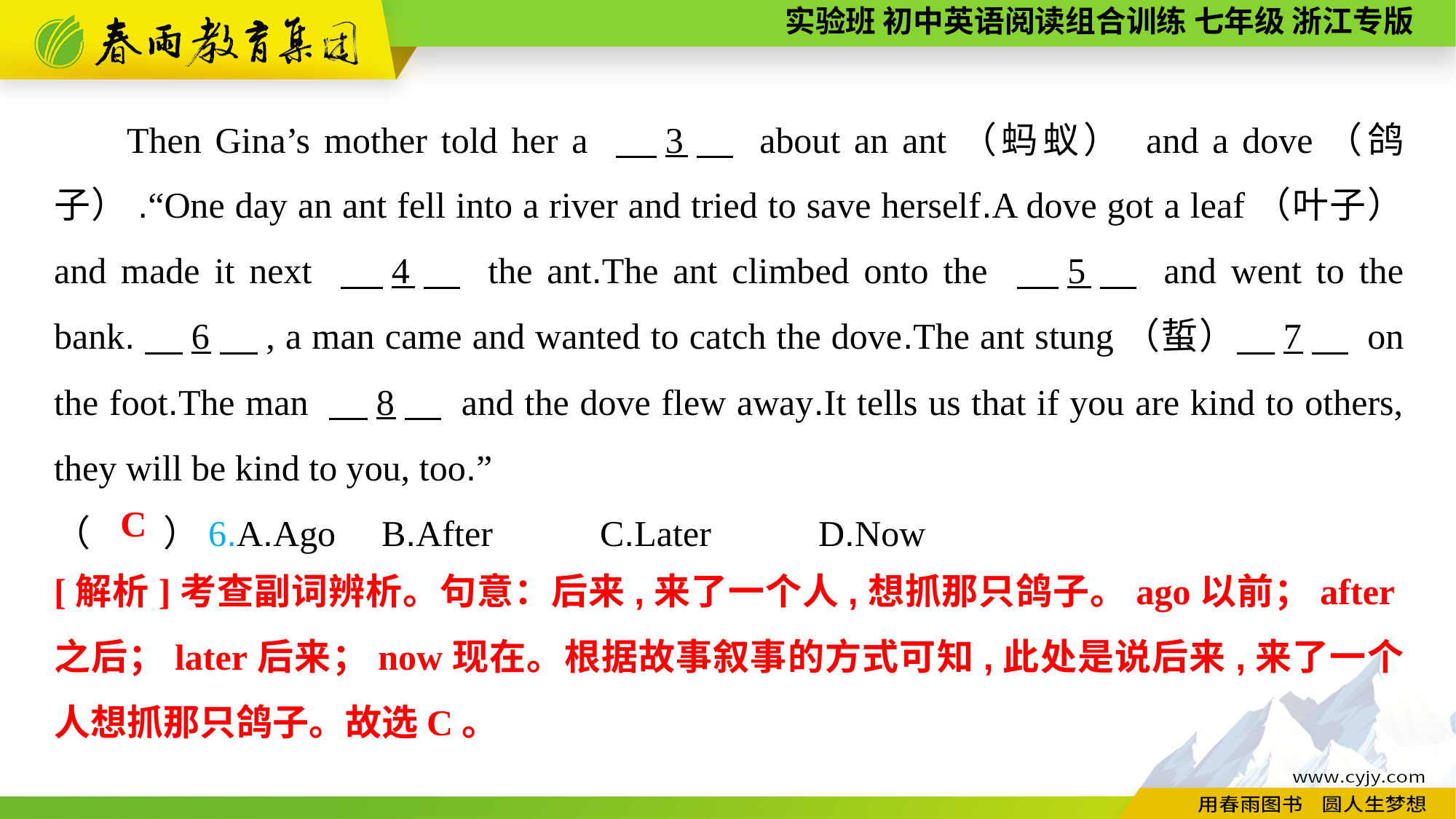

Then Gina’s mother told her a 　3　 about an ant（蚂蚁） and a dove（鸽子）.“One day an ant fell into a river and tried to save herself.A dove got a leaf（叶子） and made it next 　4　 the ant.The ant climbed onto the 　5　 and went to the bank.　6　, a man came and wanted to catch the dove.The ant stung（蜇）　7　 on the foot.The man 　8　 and the dove flew away.It tells us that if you are kind to others, they will be kind to you, too.”
（　　）6.A.Ago	B.After	C.Later	D.Now
 C
[解析]考查副词辨析。句意：后来,来了一个人,想抓那只鸽子。ago以前；after之后；later后来；now现在。根据故事叙事的方式可知,此处是说后来,来了一个人想抓那只鸽子。故选C。